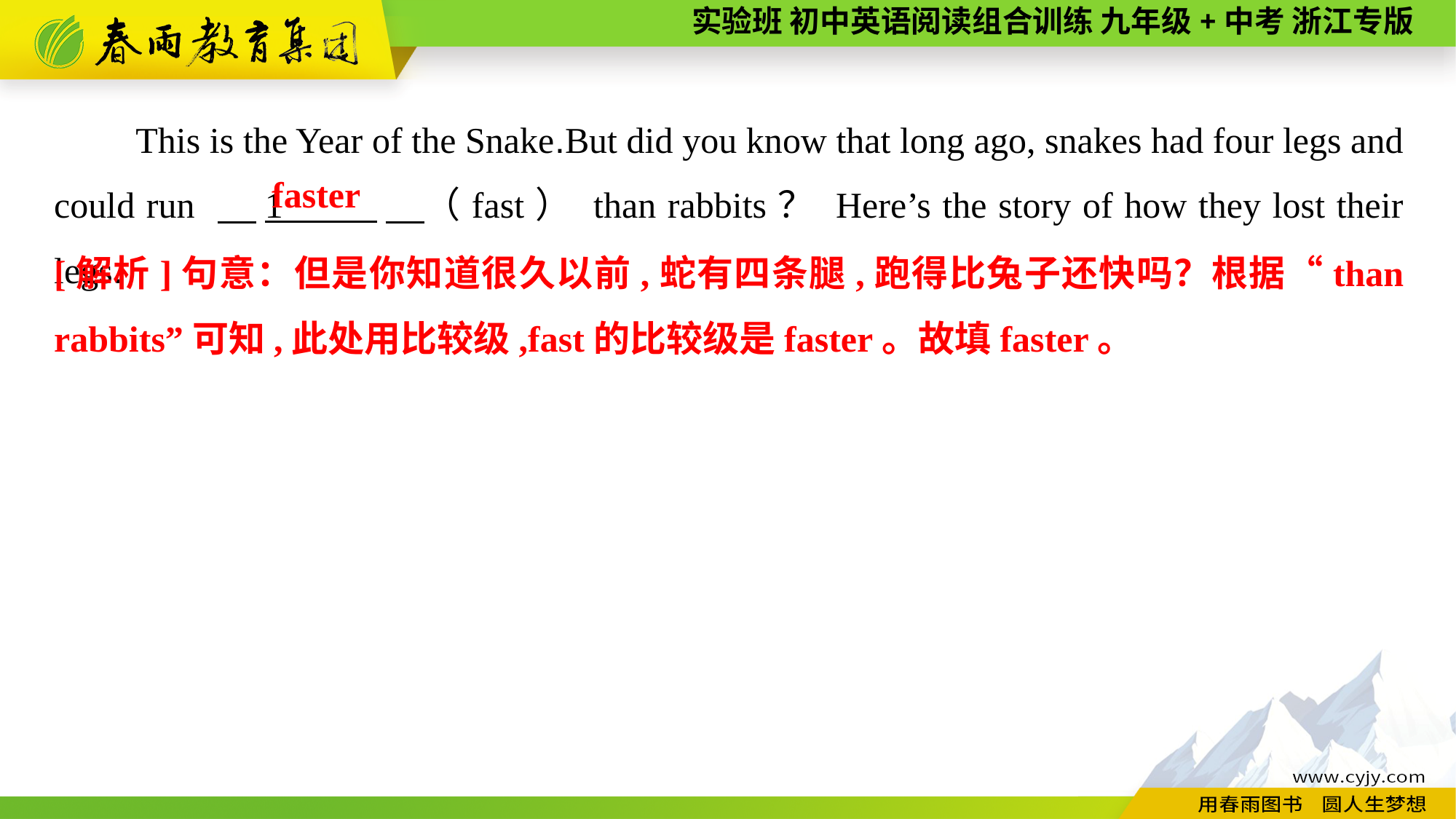

This is the Year of the Snake.But did you know that long ago, snakes had four legs and could run 　1        　（fast） than rabbits？ Here’s the story of how they lost their legs.
faster
[解析]句意：但是你知道很久以前,蛇有四条腿,跑得比兔子还快吗？根据“than rabbits”可知,此处用比较级,fast的比较级是faster。故填faster。